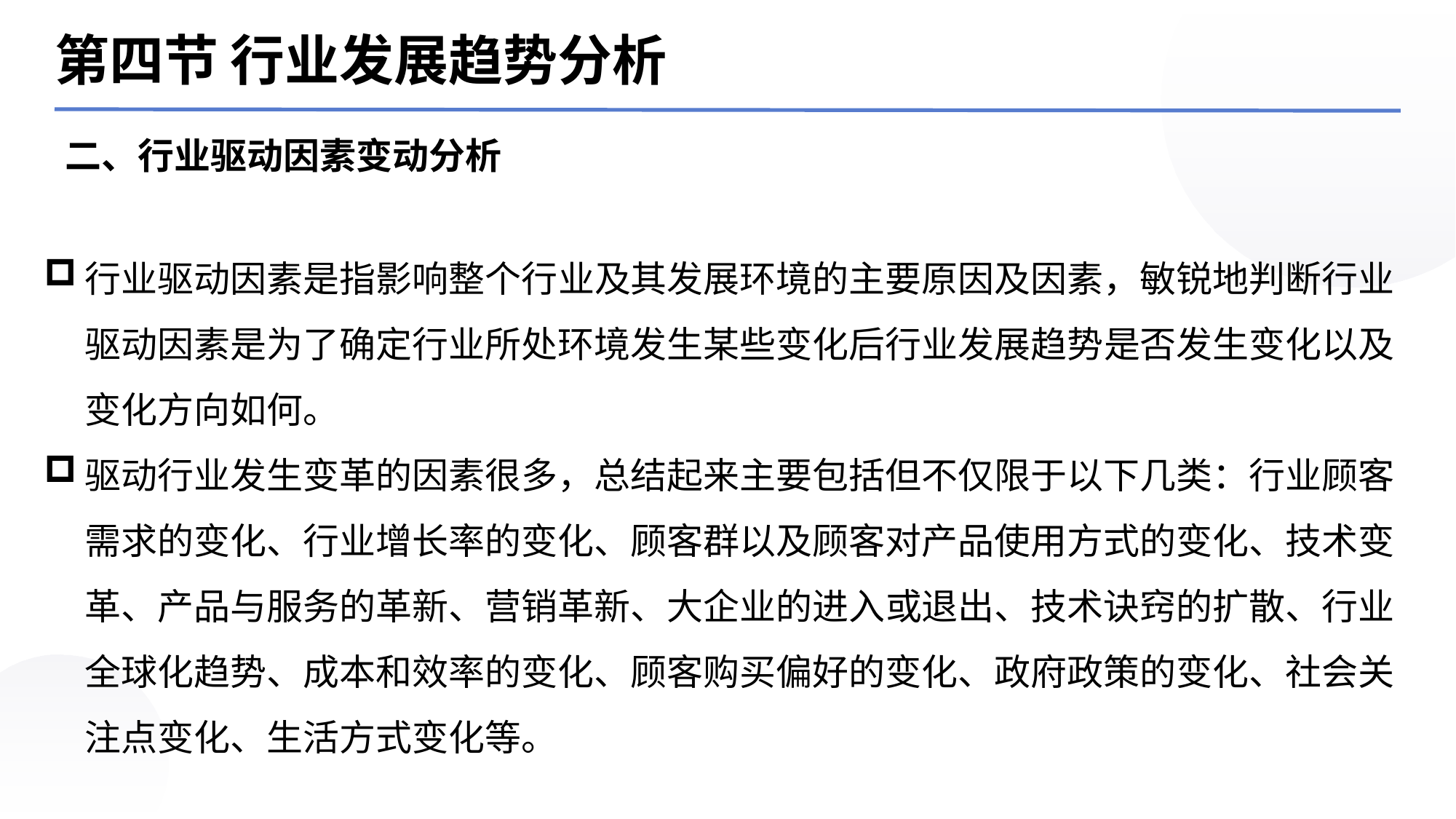

第四节 行业发展趋势分析
二、行业驱动因素变动分析
行业驱动因素是指影响整个行业及其发展环境的主要原因及因素，敏锐地判断行业驱动因素是为了确定行业所处环境发生某些变化后行业发展趋势是否发生变化以及变化方向如何。
驱动行业发生变革的因素很多，总结起来主要包括但不仅限于以下几类：行业顾客需求的变化、行业增长率的变化、顾客群以及顾客对产品使用方式的变化、技术变革、产品与服务的革新、营销革新、大企业的进入或退出、技术诀窍的扩散、行业全球化趋势、成本和效率的变化、顾客购买偏好的变化、政府政策的变化、社会关注点变化、生活方式变化等。